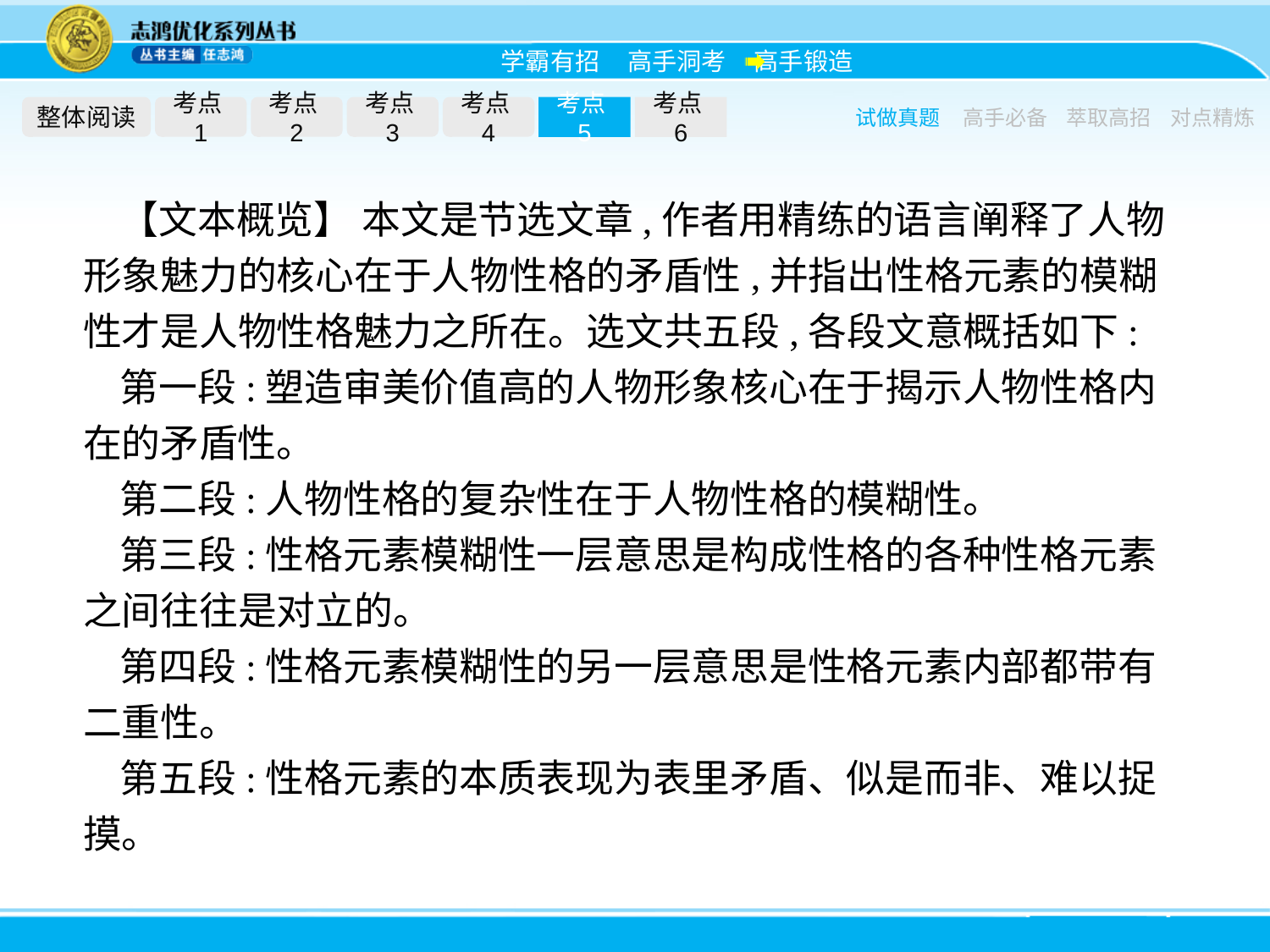

整体阅读
考点1
考点2
考点3
考点4
考点5
考点6
试做真题
高手必备
萃取高招
对点精炼
【文本概览】 本文是节选文章,作者用精练的语言阐释了人物形象魅力的核心在于人物性格的矛盾性,并指出性格元素的模糊性才是人物性格魅力之所在。选文共五段,各段文意概括如下:
第一段:塑造审美价值高的人物形象核心在于揭示人物性格内在的矛盾性。
第二段:人物性格的复杂性在于人物性格的模糊性。
第三段:性格元素模糊性一层意思是构成性格的各种性格元素之间往往是对立的。
第四段:性格元素模糊性的另一层意思是性格元素内部都带有二重性。
第五段:性格元素的本质表现为表里矛盾、似是而非、难以捉摸。